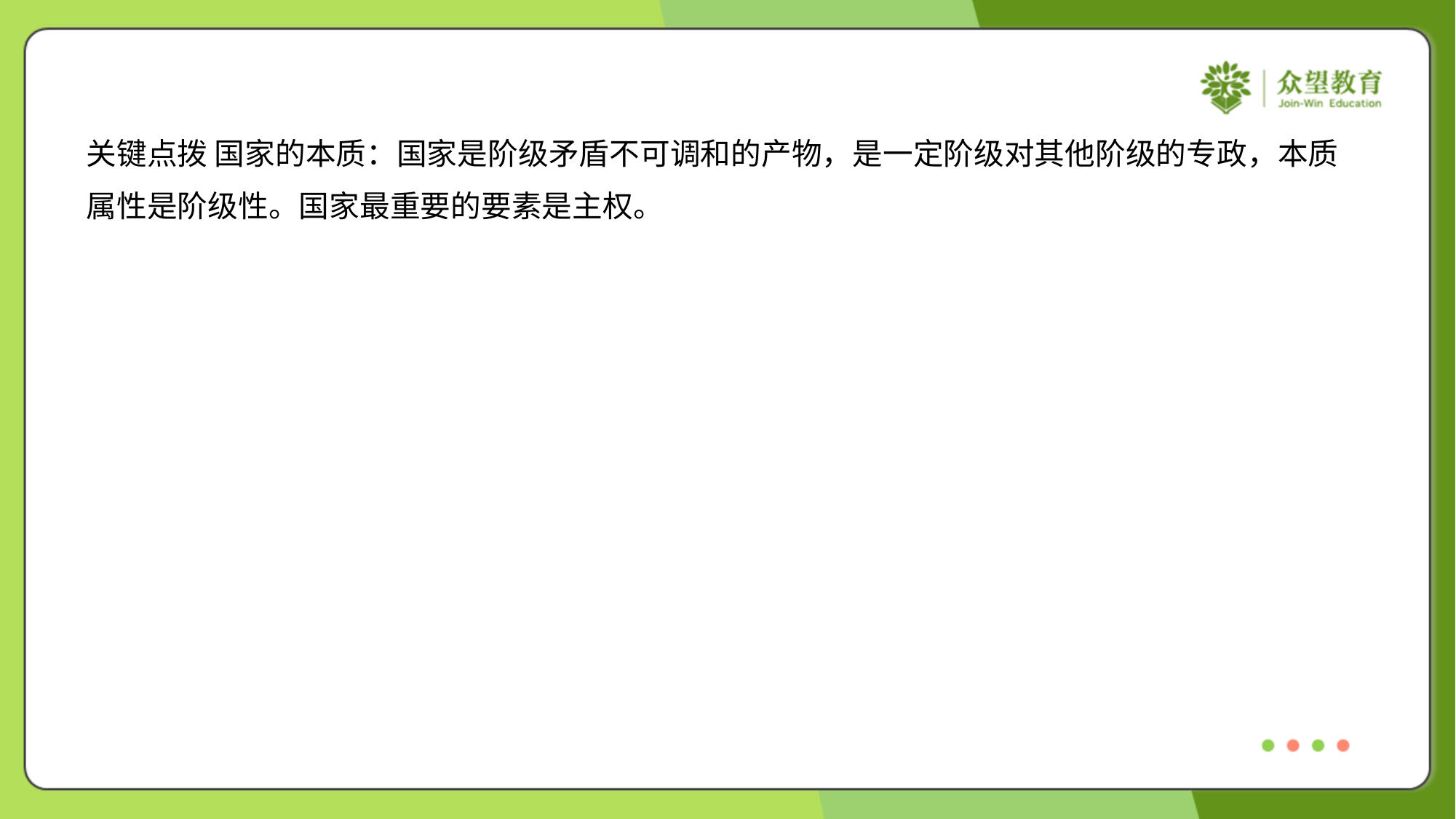

关键点拨 国家的本质：国家是阶级矛盾不可调和的产物，是一定阶级对其他阶级的专政，本质
属性是阶级性。国家最重要的要素是主权。